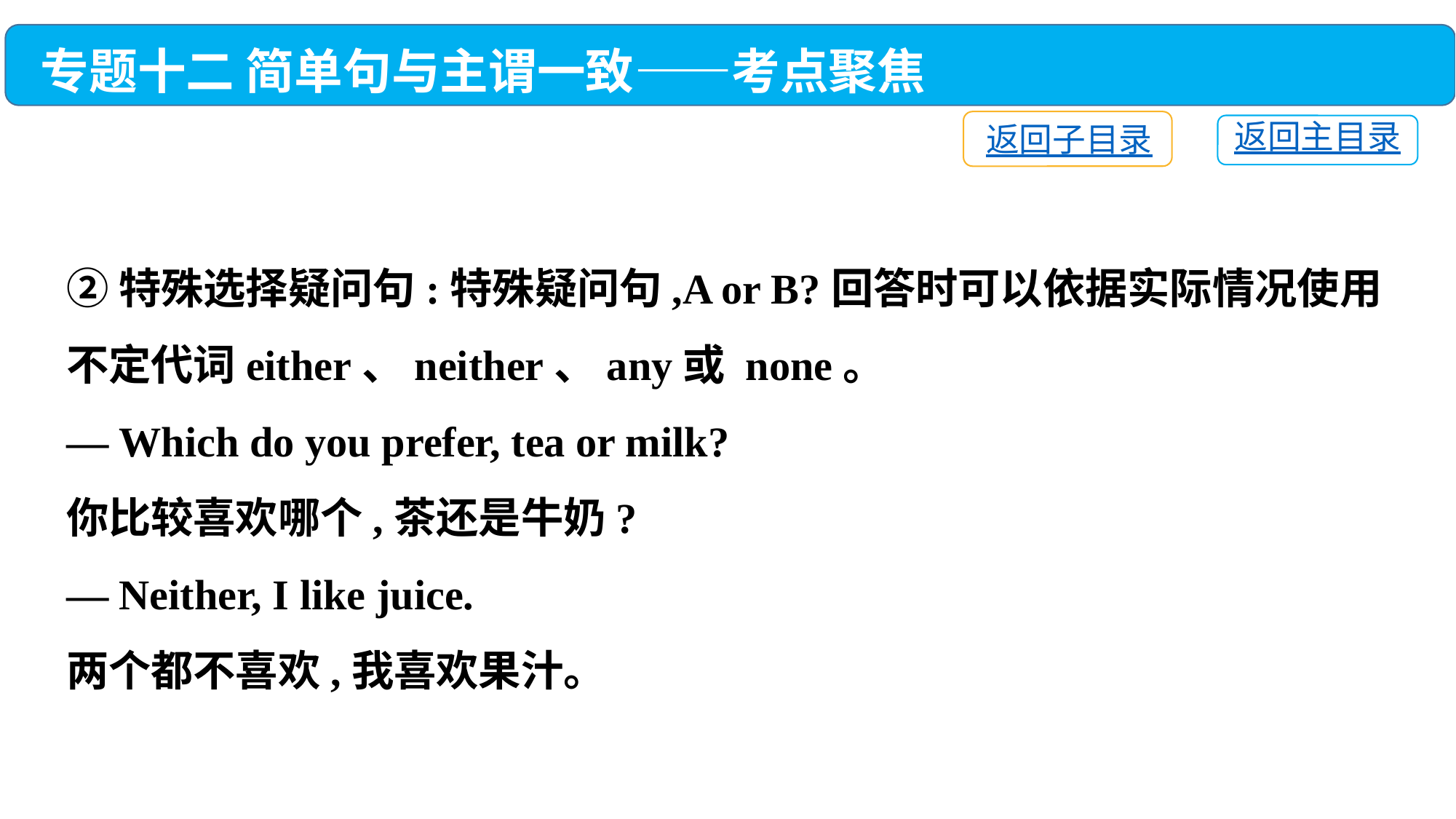

专题十二 简单句与主谓一致——考点聚焦

返回子目录
返回主目录
②特殊选择疑问句:特殊疑问句,A or B?回答时可以依据实际情况使用不定代词either、neither、any或 none。
— Which do you prefer, tea or milk?
你比较喜欢哪个,茶还是牛奶?
— Neither, I like juice.
两个都不喜欢,我喜欢果汁。